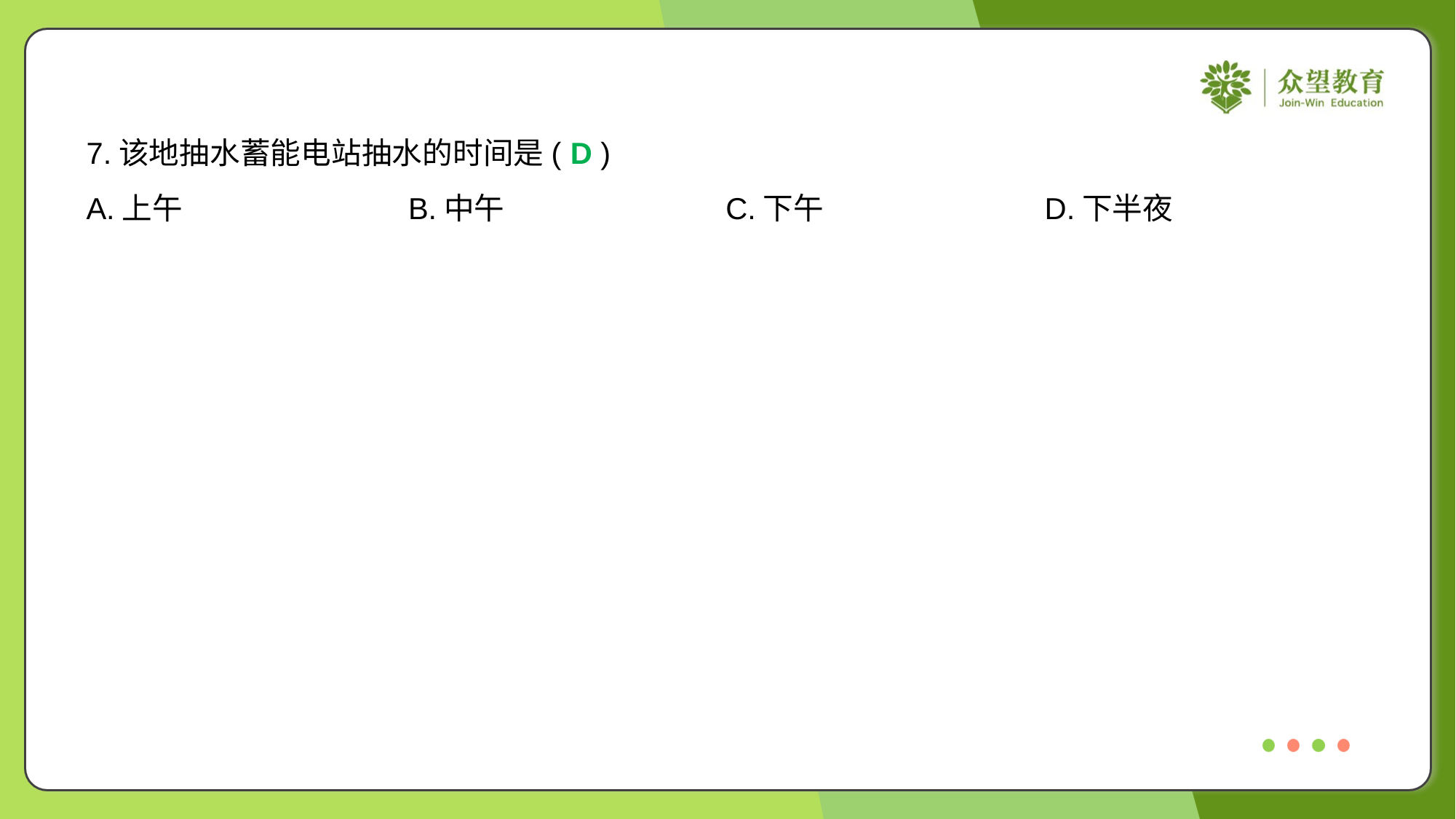

7.该地抽水蓄能电站抽水的时间是(     )
D
A.上午	B.中午	C.下午	D.下半夜